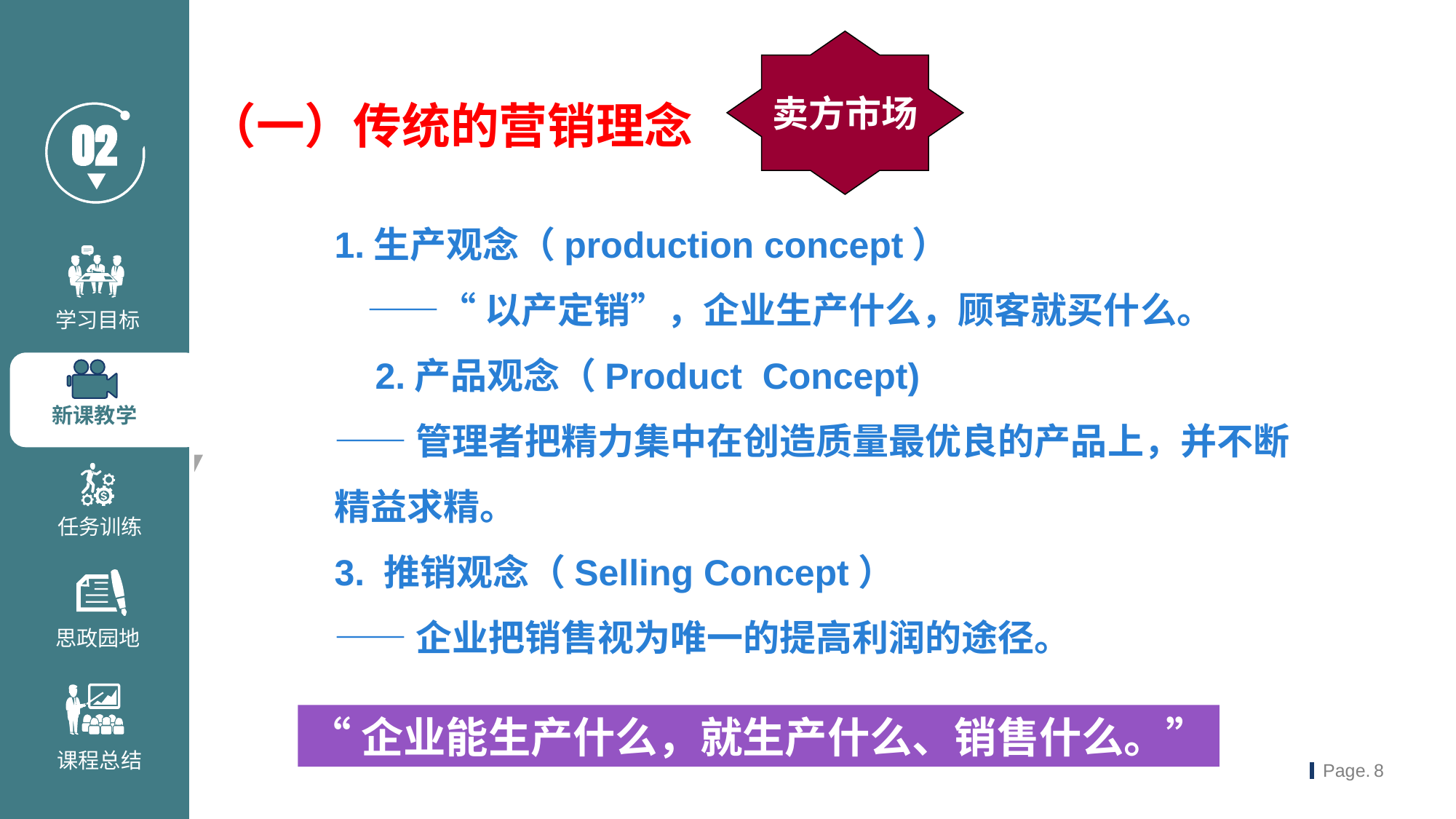

卖方市场
（一）传统的营销理念
1.生产观念（production concept）
    ——“以产定销”，企业生产什么，顾客就买什么。
    2.产品观念（Product  Concept)
——管理者把精力集中在创造质量最优良的产品上，并不断精益求精。
3. 推销观念（Selling Concept）
——企业把销售视为唯一的提高利润的途径。
“企业能生产什么，就生产什么、销售什么。”